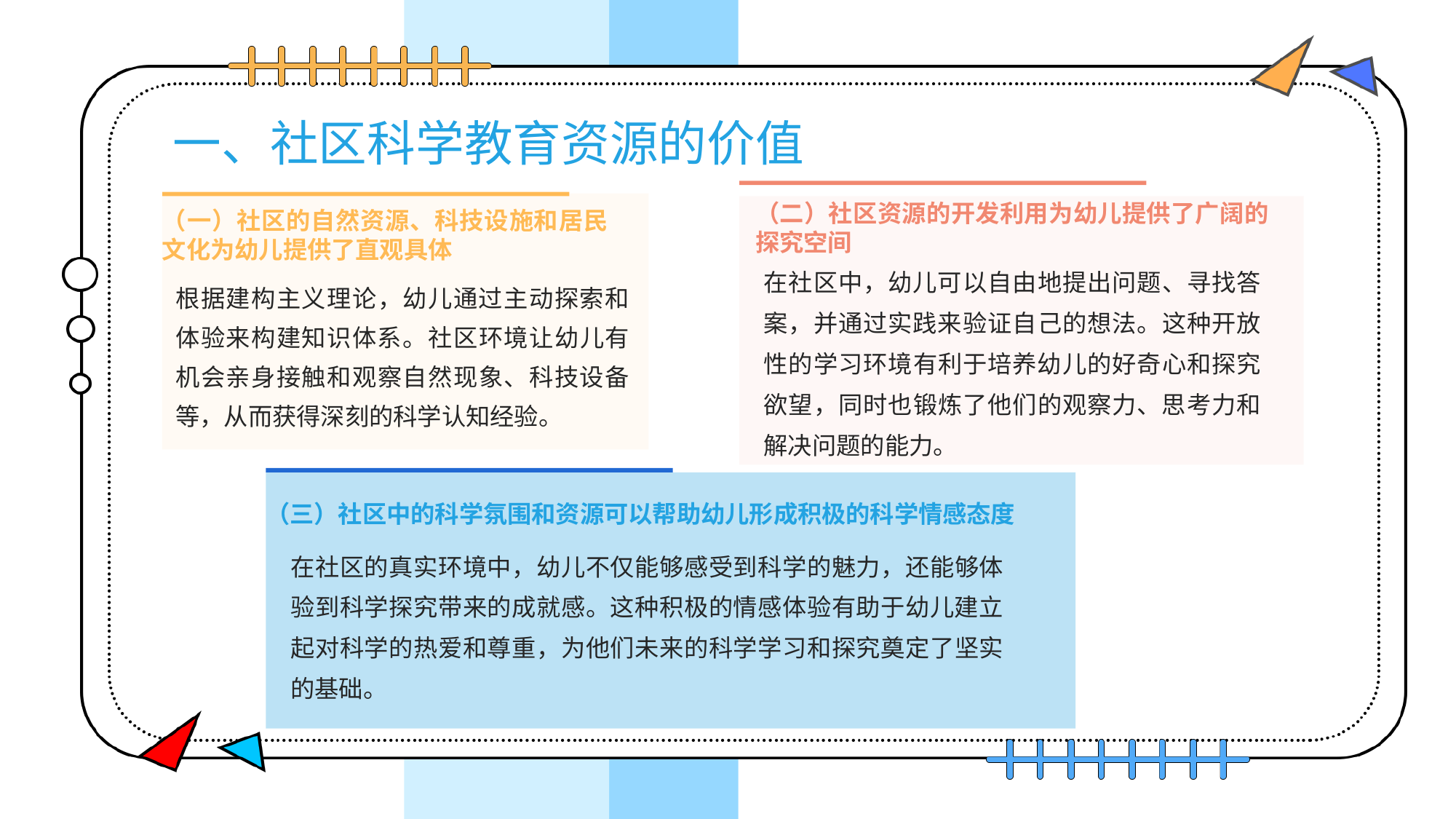

一、社区科学教育资源的价值

（一）社区的自然资源、科技设施和居民文化为幼儿提供了直观具体

（二）社区资源的开发利用为幼儿提供了广阔的探究空间
在社区中，幼儿可以自由地提出问题、寻找答案，并通过实践来验证自己的想法。这种开放性的学习环境有利于培养幼儿的好奇心和探究欲望，同时也锻炼了他们的观察力、思考力和解决问题的能力。

根据建构主义理论，幼儿通过主动探索和体验来构建知识体系。社区环境让幼儿有机会亲身接触和观察自然现象、科技设备等，从而获得深刻的科学认知经验。

（三）社区中的科学氛围和资源可以帮助幼儿形成积极的科学情感态度
在社区的真实环境中，幼儿不仅能够感受到科学的魅力，还能够体验到科学探究带来的成就感。这种积极的情感体验有助于幼儿建立起对科学的热爱和尊重，为他们未来的科学学习和探究奠定了坚实的基础。